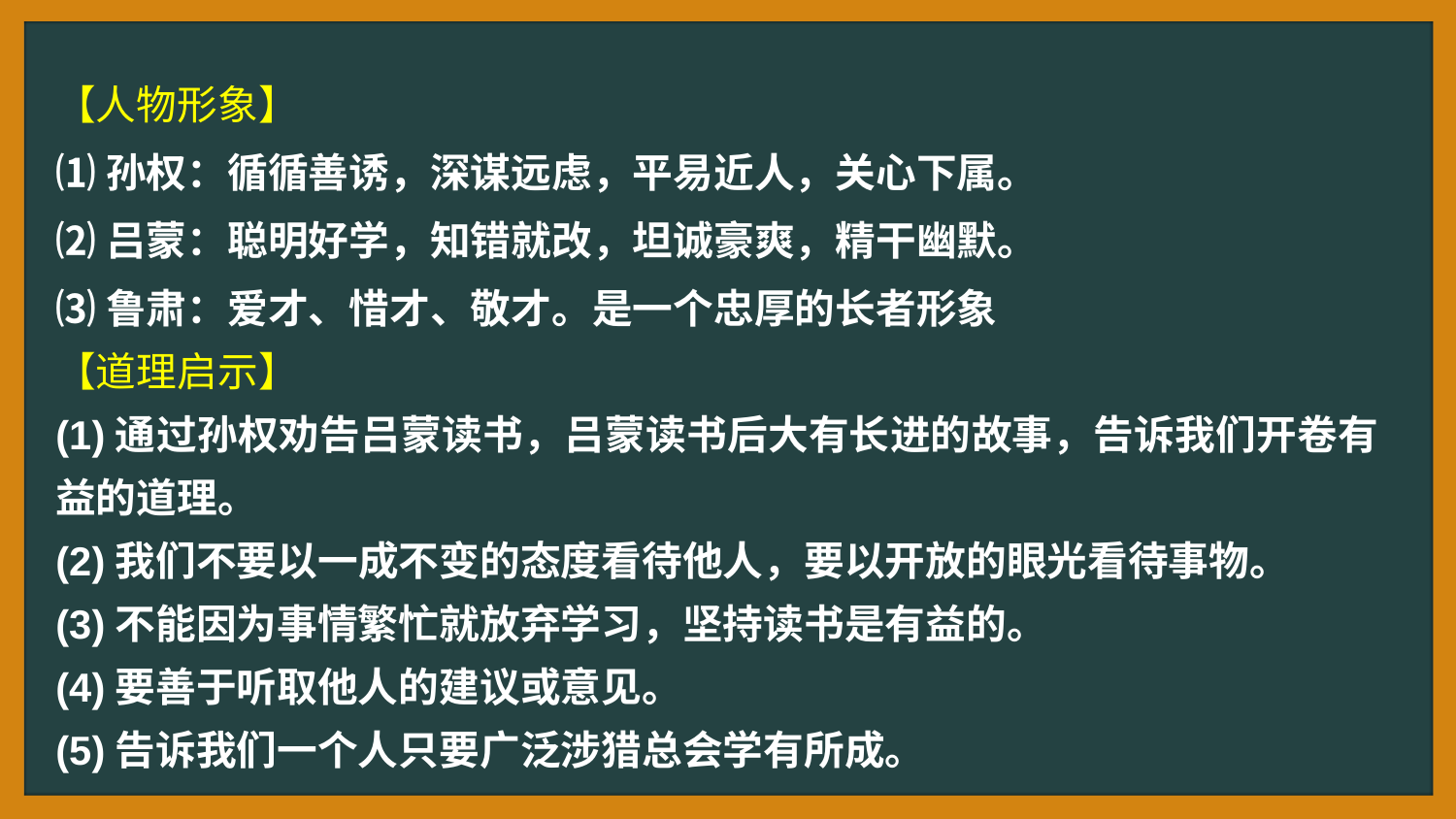

【人物形象】
⑴孙权：循循善诱，深谋远虑，平易近人，关心下属。
⑵吕蒙：聪明好学，知错就改，坦诚豪爽，精干幽默。
⑶鲁肃：爱才、惜才、敬才。是一个忠厚的长者形象
【道理启示】
(1)通过孙权劝告吕蒙读书，吕蒙读书后大有长进的故事，告诉我们开卷有益的道理。
(2)我们不要以一成不变的态度看待他人，要以开放的眼光看待事物。
(3)不能因为事情繁忙就放弃学习，坚持读书是有益的。
(4)要善于听取他人的建议或意见。
(5)告诉我们一个人只要广泛涉猎总会学有所成。